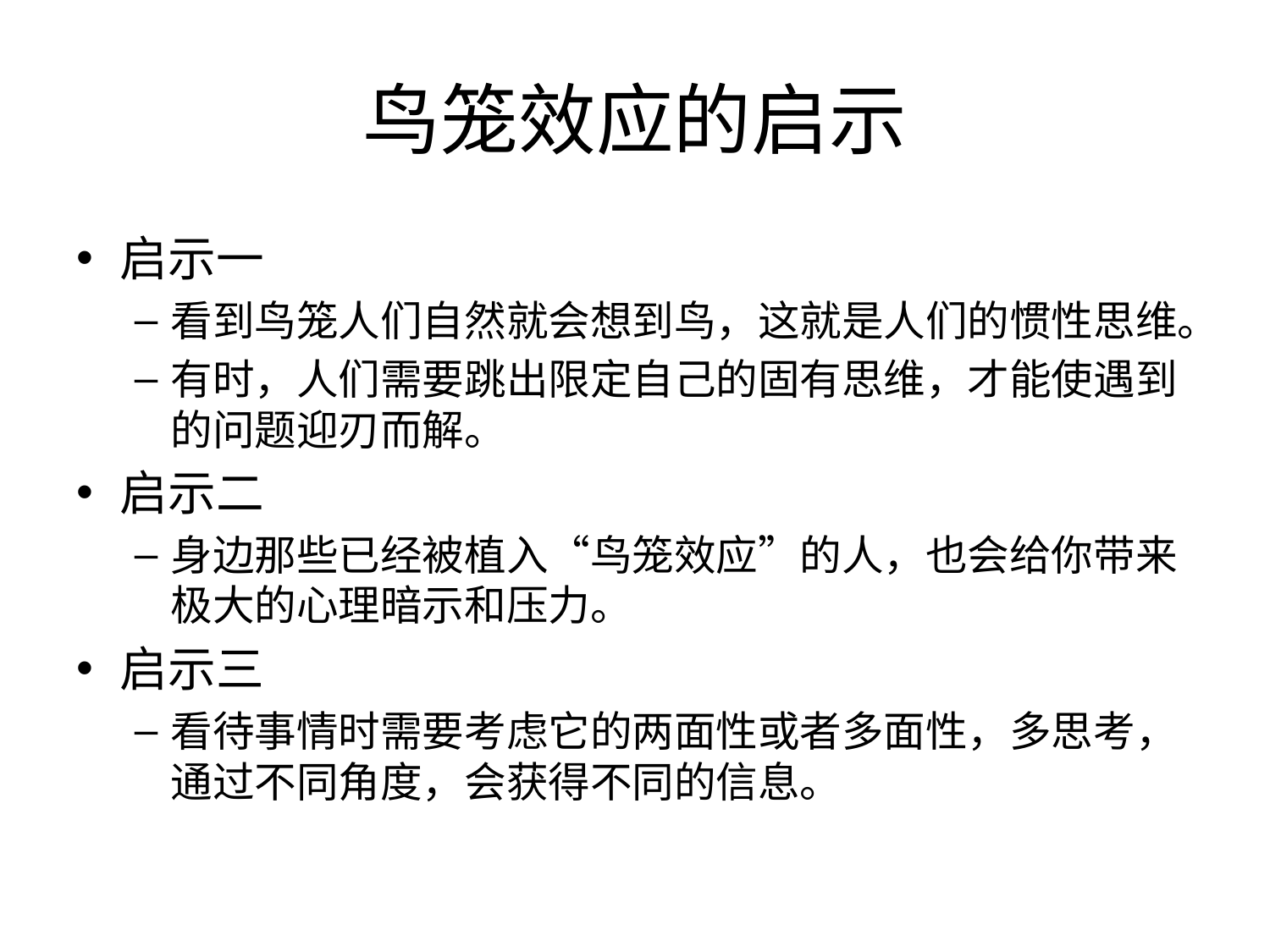

# 鸟笼效应的启示
启示一
看到鸟笼人们自然就会想到鸟，这就是人们的惯性思维。
有时，人们需要跳出限定自己的固有思维，才能使遇到的问题迎刃而解。
启示二
身边那些已经被植入“鸟笼效应”的人，也会给你带来极大的心理暗示和压力。
启示三
看待事情时需要考虑它的两面性或者多面性，多思考，通过不同角度，会获得不同的信息。